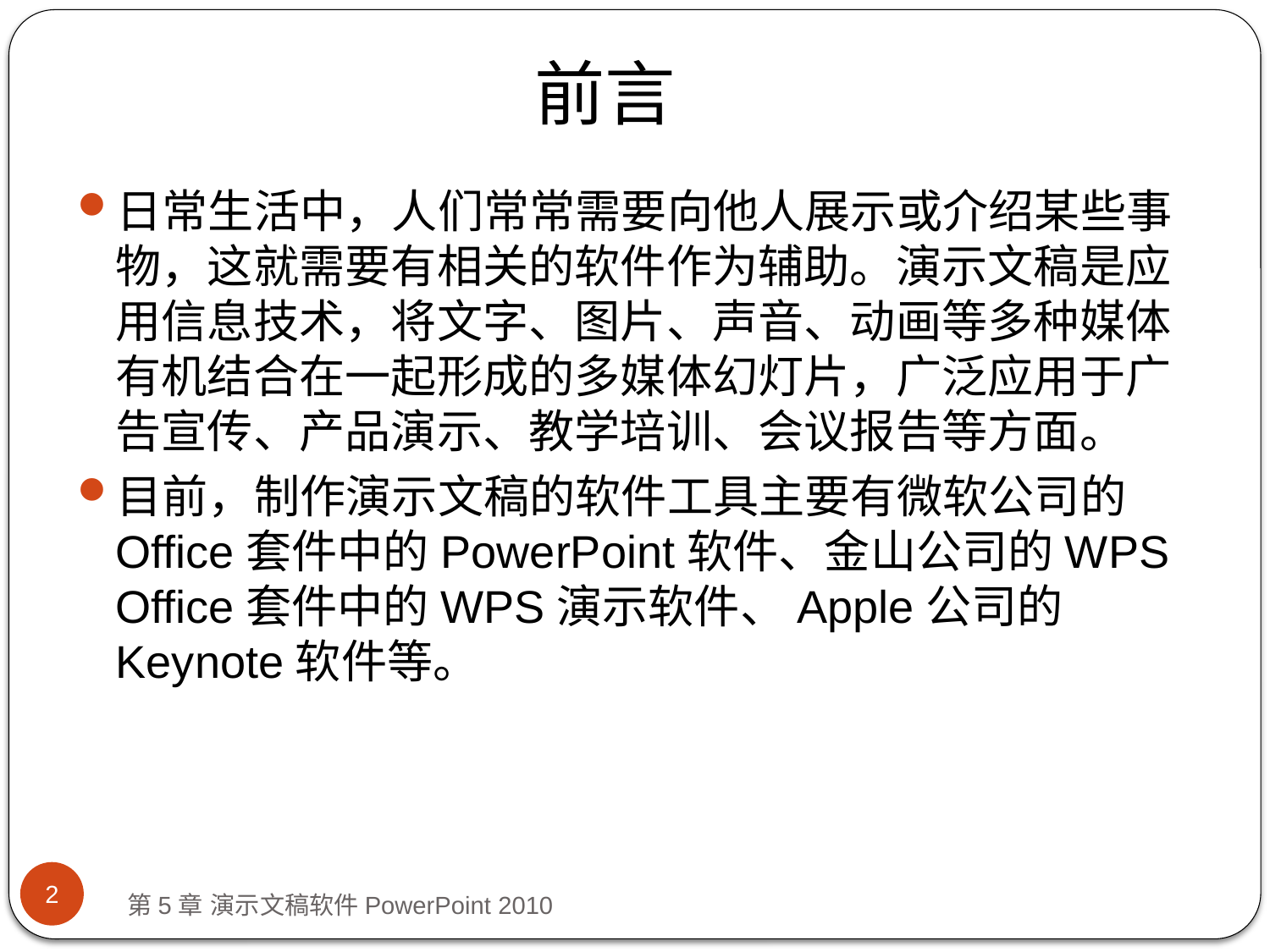

# 前言
日常生活中，人们常常需要向他人展示或介绍某些事物，这就需要有相关的软件作为辅助。演示文稿是应用信息技术，将文字、图片、声音、动画等多种媒体有机结合在一起形成的多媒体幻灯片，广泛应用于广告宣传、产品演示、教学培训、会议报告等方面。
目前，制作演示文稿的软件工具主要有微软公司的Office套件中的PowerPoint软件、金山公司的WPS Office套件中的WPS演示软件、Apple公司的Keynote软件等。
2
第5章 演示文稿软件PowerPoint 2010